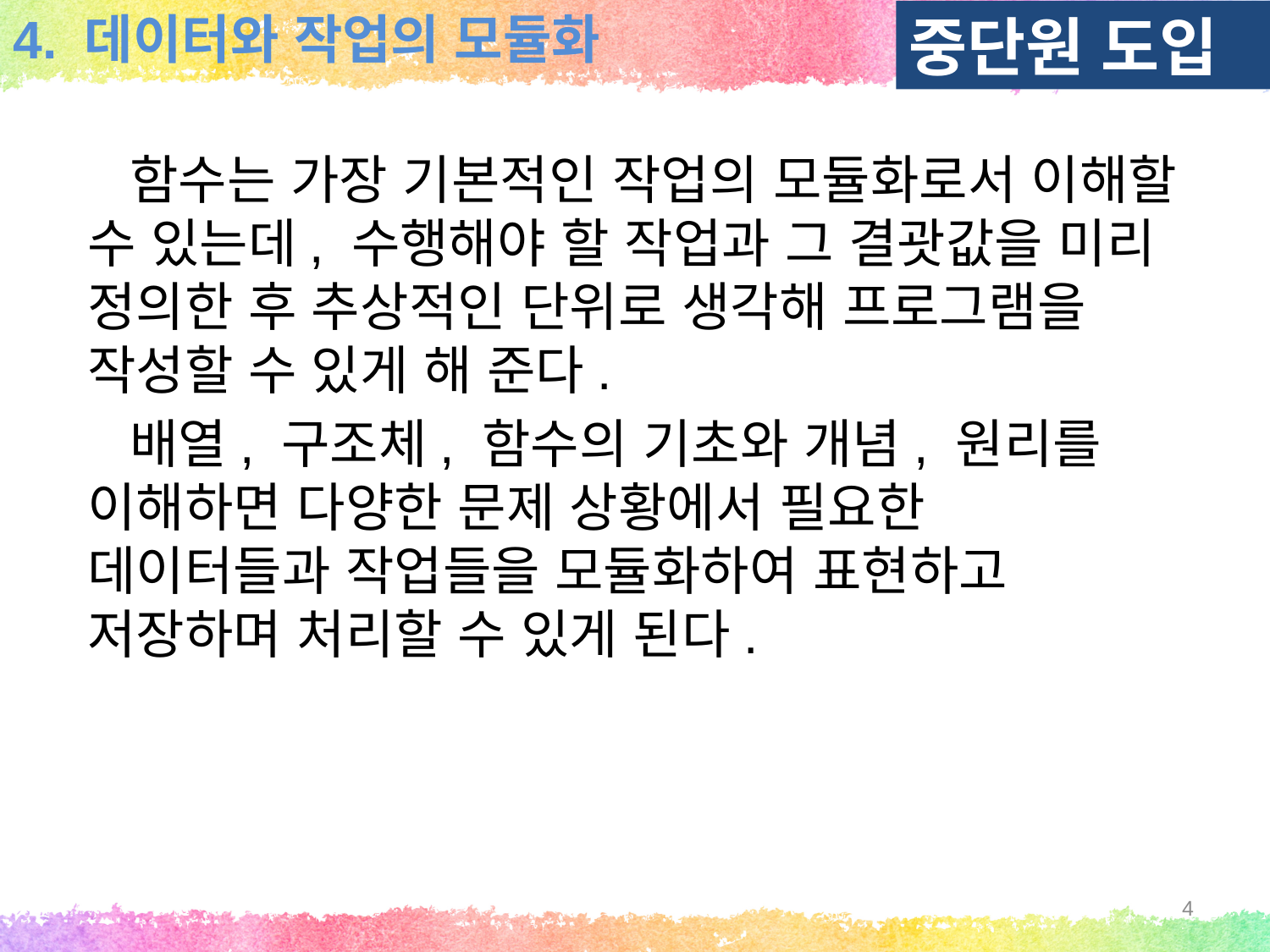

중단원 도입

4. 데이터와 작업의 모듈화

  함수는 가장 기본적인 작업의 모듈화로서 이해할 수 있는데, 수행해야 할 작업과 그 결괏값을 미리 정의한 후 추상적인 단위로 생각해 프로그램을 작성할 수 있게 해 준다.
  배열, 구조체, 함수의 기초와 개념, 원리를 이해하면 다양한 문제 상황에서 필요한 데이터들과 작업들을 모듈화하여 표현하고 저장하며 처리할 수 있게 된다.
4